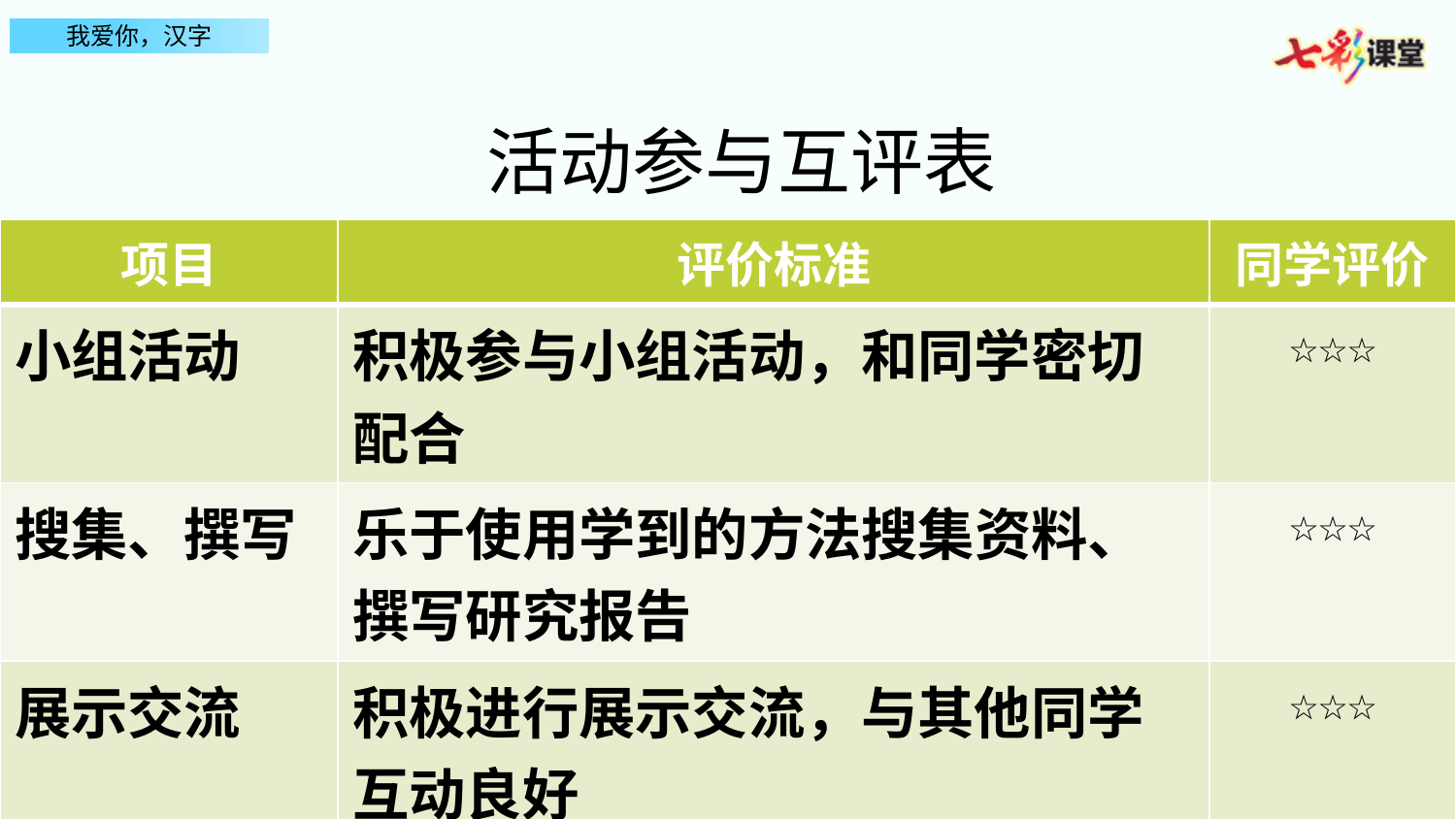

活动参与互评表
| 项目 | 评价标准 | 同学评价 |
| --- | --- | --- |
| 小组活动 | 积极参与小组活动，和同学密切配合 | ☆☆☆ |
| 搜集、撰写 | 乐于使用学到的方法搜集资料、撰写研究报告 | ☆☆☆ |
| 展示交流 | 积极进行展示交流，与其他同学互动良好 | ☆☆☆ |